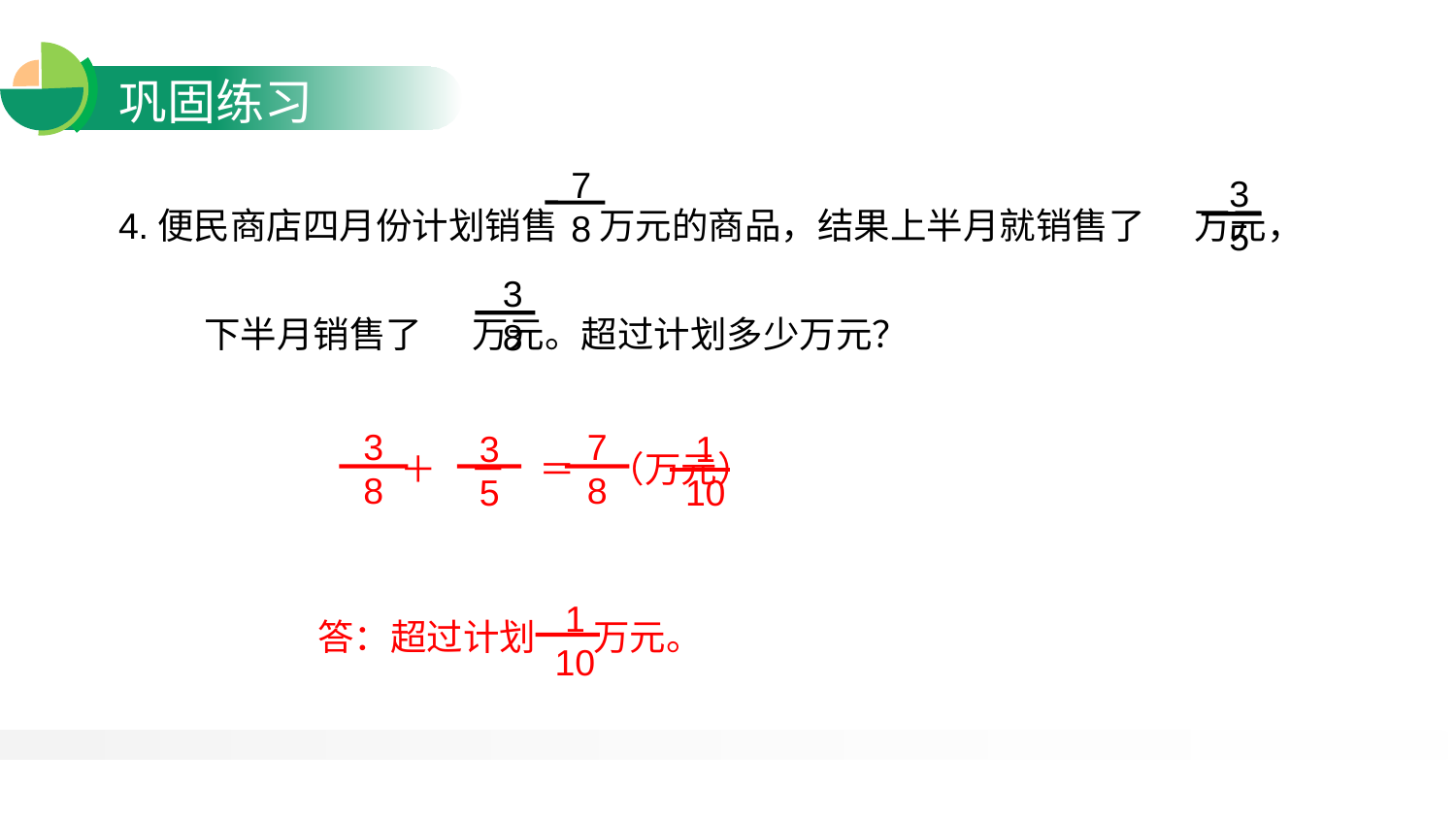

4.便民商店四月份计划销售     万元的商品，结果上半月就销售了      万元，下半月销售了      万元。超过计划多少万元？
7
8

3
5

3
8

3
8

7
8

3
5

  ＋    －    ＝    （万元）
1
10
1
10

答：超过计划       万元。